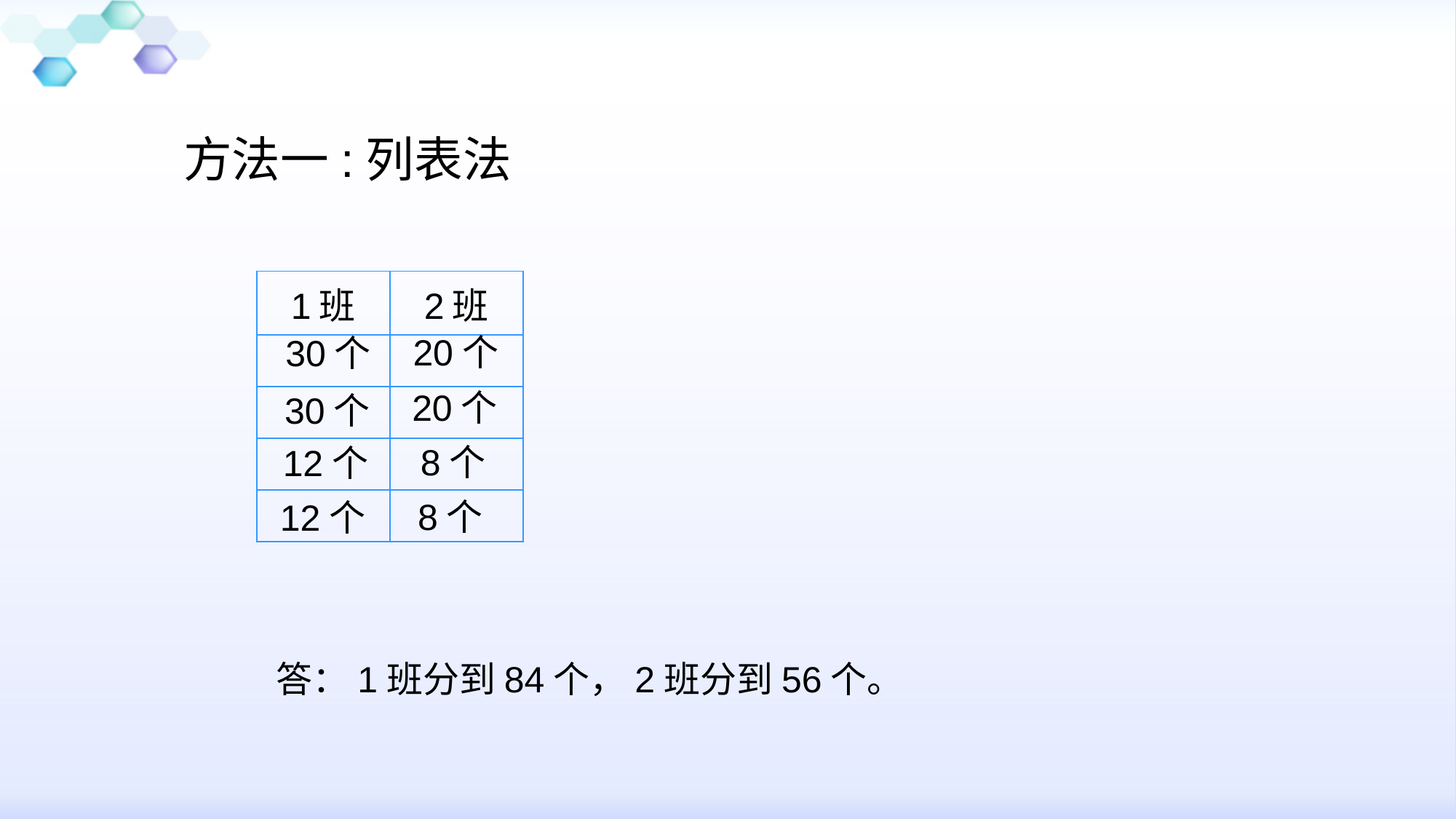

方法一:列表法
| 1班 | 2班 |
| --- | --- |
|  |  |
|  |  |
|  |  |
|  |  |
20个
30个
20个
30个
8个
12个

8个
12个
答：1班分到84个，2班分到56个。